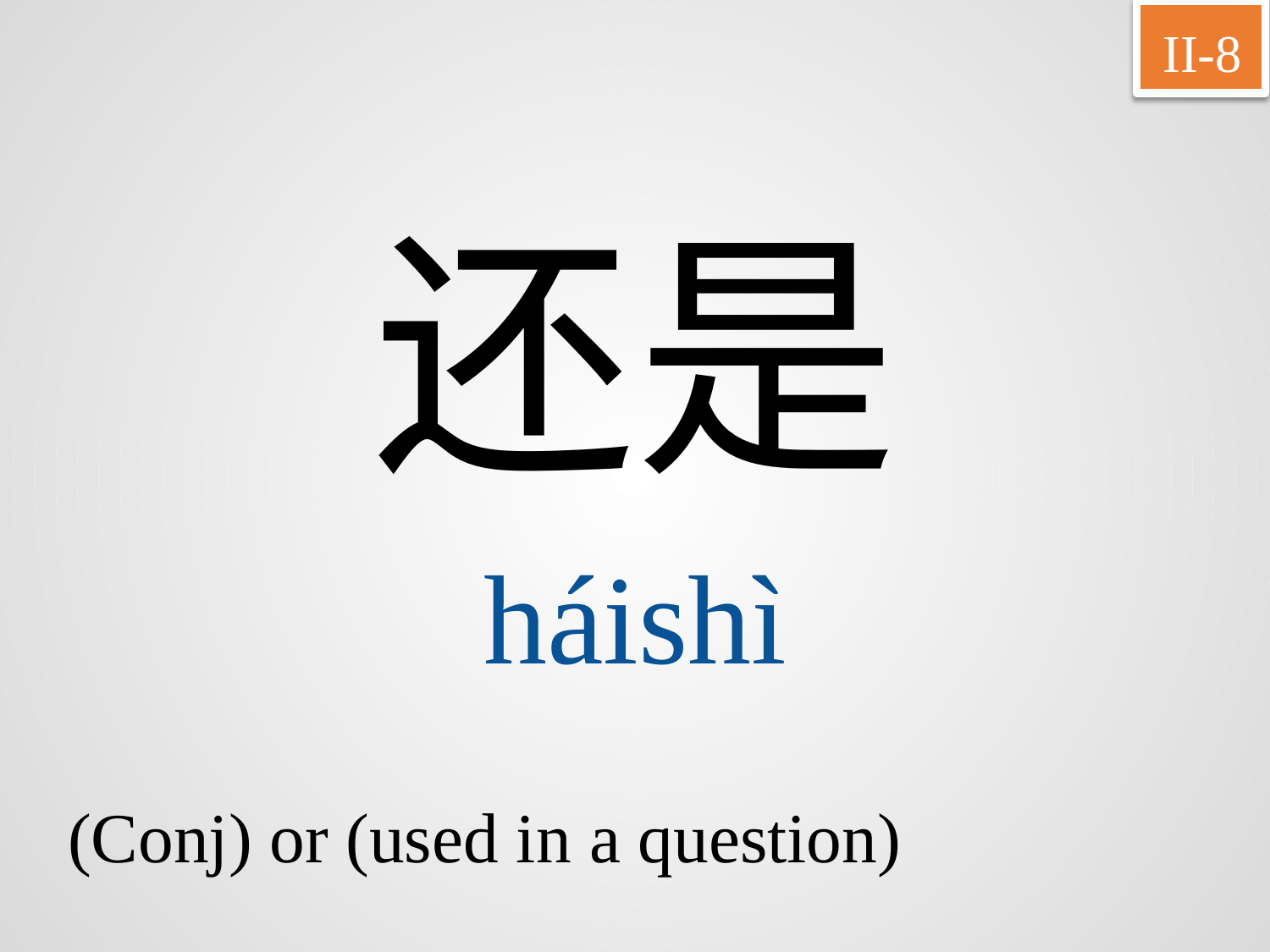

II-8

还是
háishì
(Conj) or (used in a question)